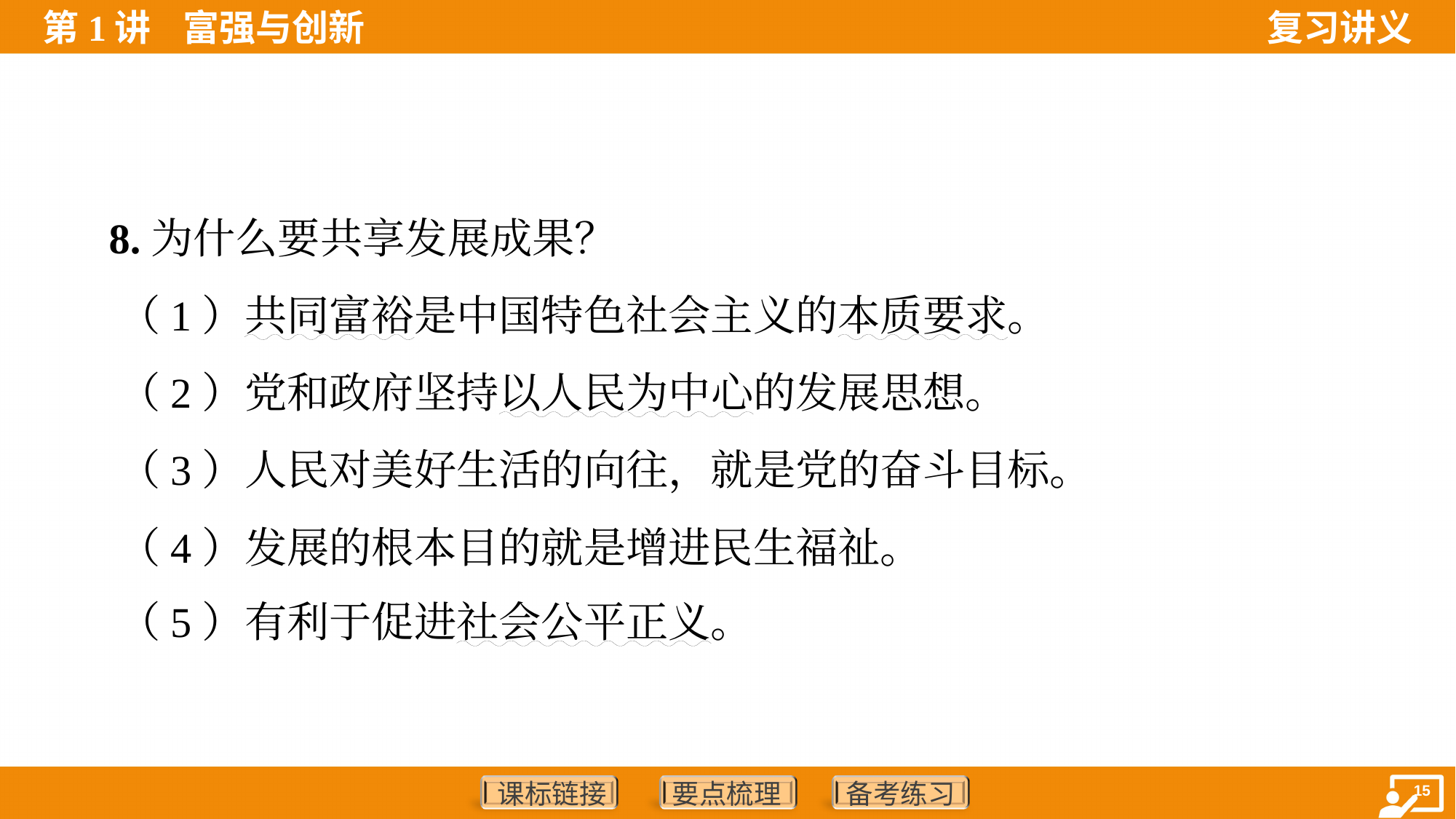

8.为什么要共享发展成果？
    （1）共同富裕是中国特色社会主义的本质要求。
    （2）党和政府坚持以人民为中心的发展思想。
    （3）人民对美好生活的向往，就是党的奋斗目标。
    （4）发展的根本目的就是增进民生福祉。
    （5）有利于促进社会公平正义。